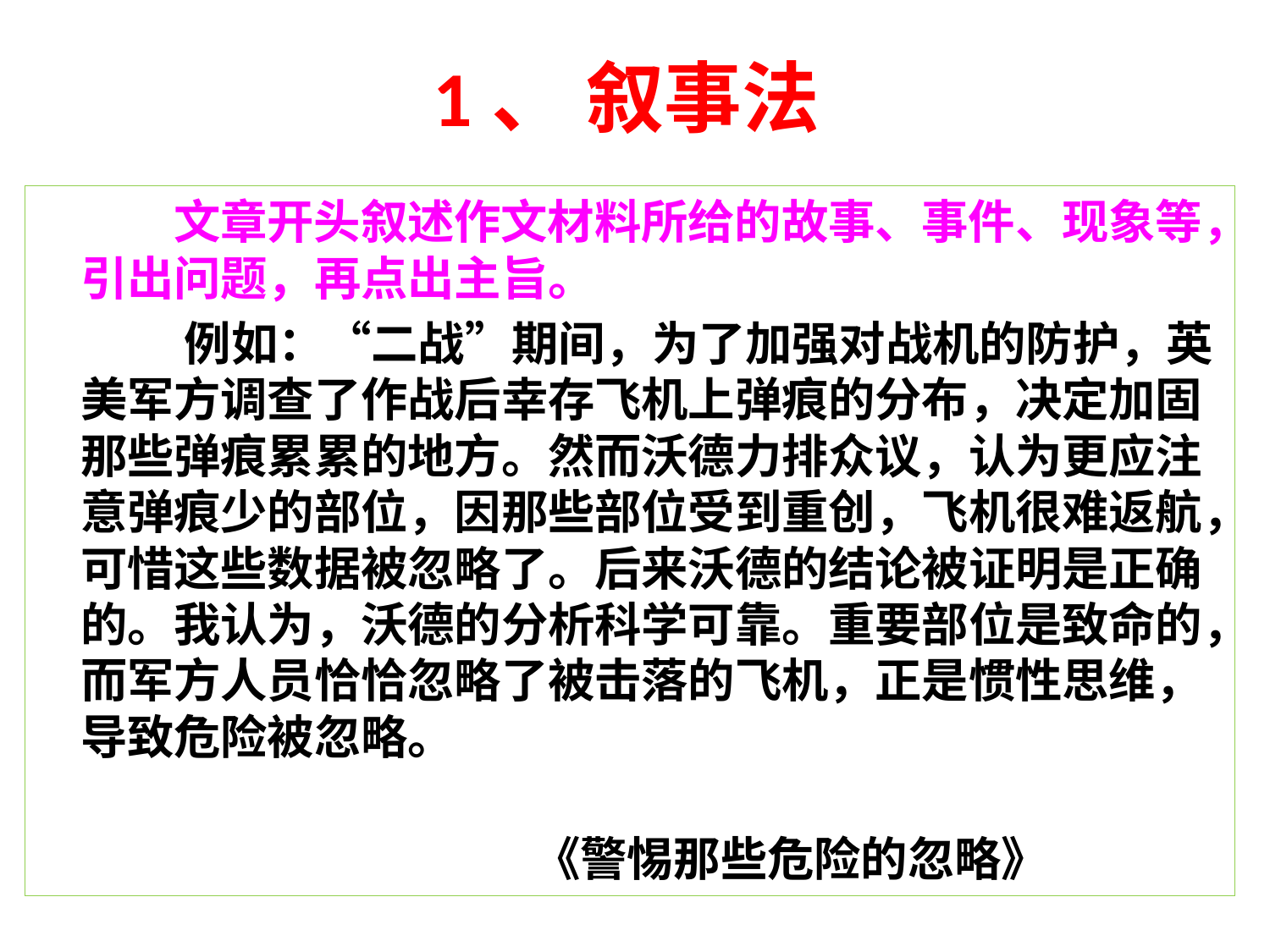

# 1、 叙事法
            文章开头叙述作文材料所给的故事、事件、现象等，引出问题，再点出主旨。
             例如：“二战”期间，为了加强对战机的防护，英美军方调查了作战后幸存飞机上弹痕的分布，决定加固那些弹痕累累的地方。然而沃德力排众议，认为更应注意弹痕少的部位，因那些部位受到重创，飞机很难返航，可惜这些数据被忽略了。后来沃德的结论被证明是正确的。我认为，沃德的分析科学可靠。重要部位是致命的，而军方人员恰恰忽略了被击落的飞机，正是惯性思维，导致危险被忽略。
                                              《警惕那些危险的忽略》